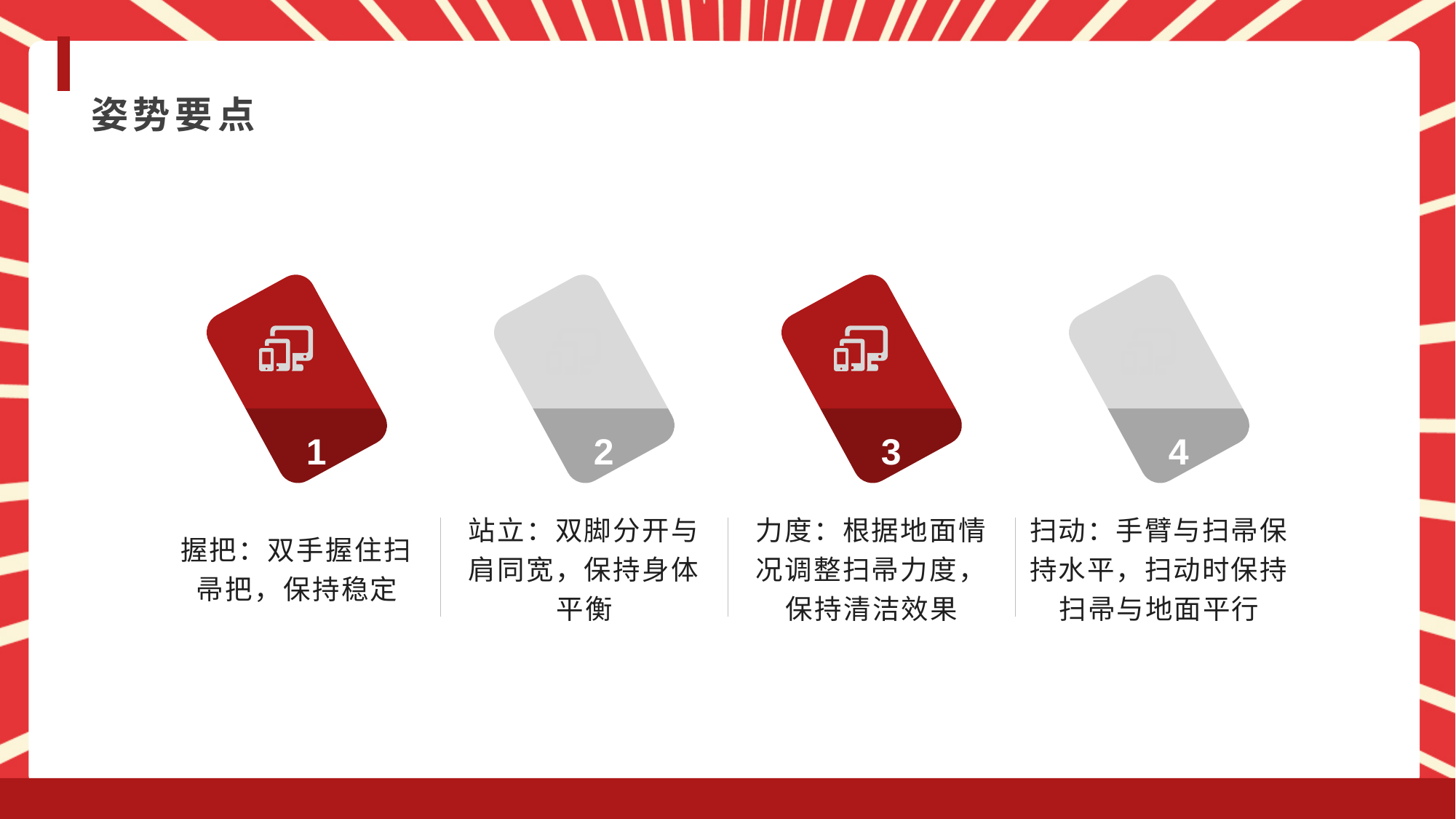

姿势要点

1
2
3
4
握把：双手握住扫帚把，保持稳定
站立：双脚分开与肩同宽，保持身体平衡
力度：根据地面情况调整扫帚力度，保持清洁效果
扫动：手臂与扫帚保持水平，扫动时保持扫帚与地面平行